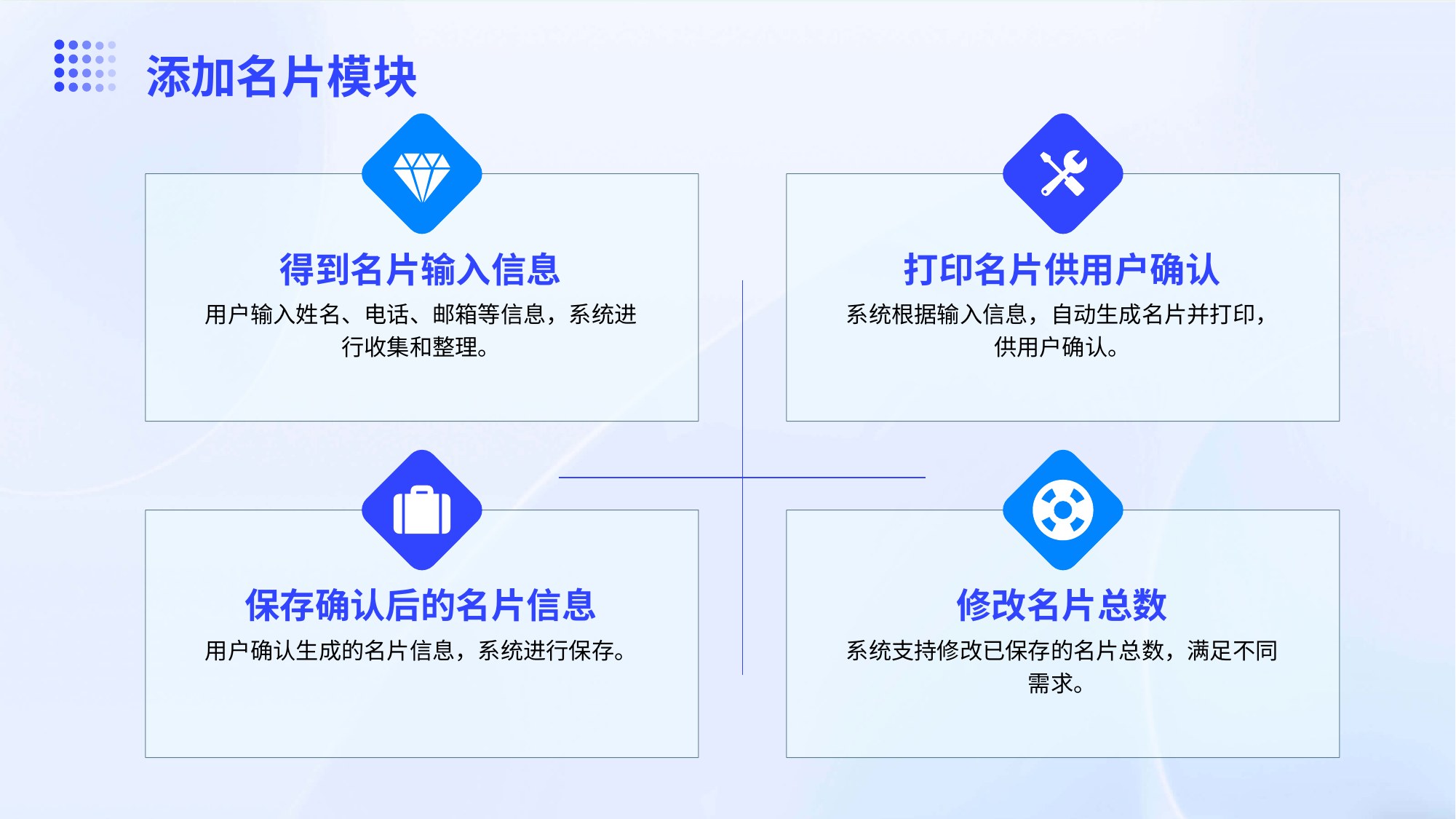

添加名片模块

得到名片输入信息
打印名片供用户确认
用户输入姓名、电话、邮箱等信息，系统进行收集和整理。
系统根据输入信息，自动生成名片并打印，供用户确认。

保存确认后的名片信息
修改名片总数
用户确认生成的名片信息，系统进行保存。
系统支持修改已保存的名片总数，满足不同需求。